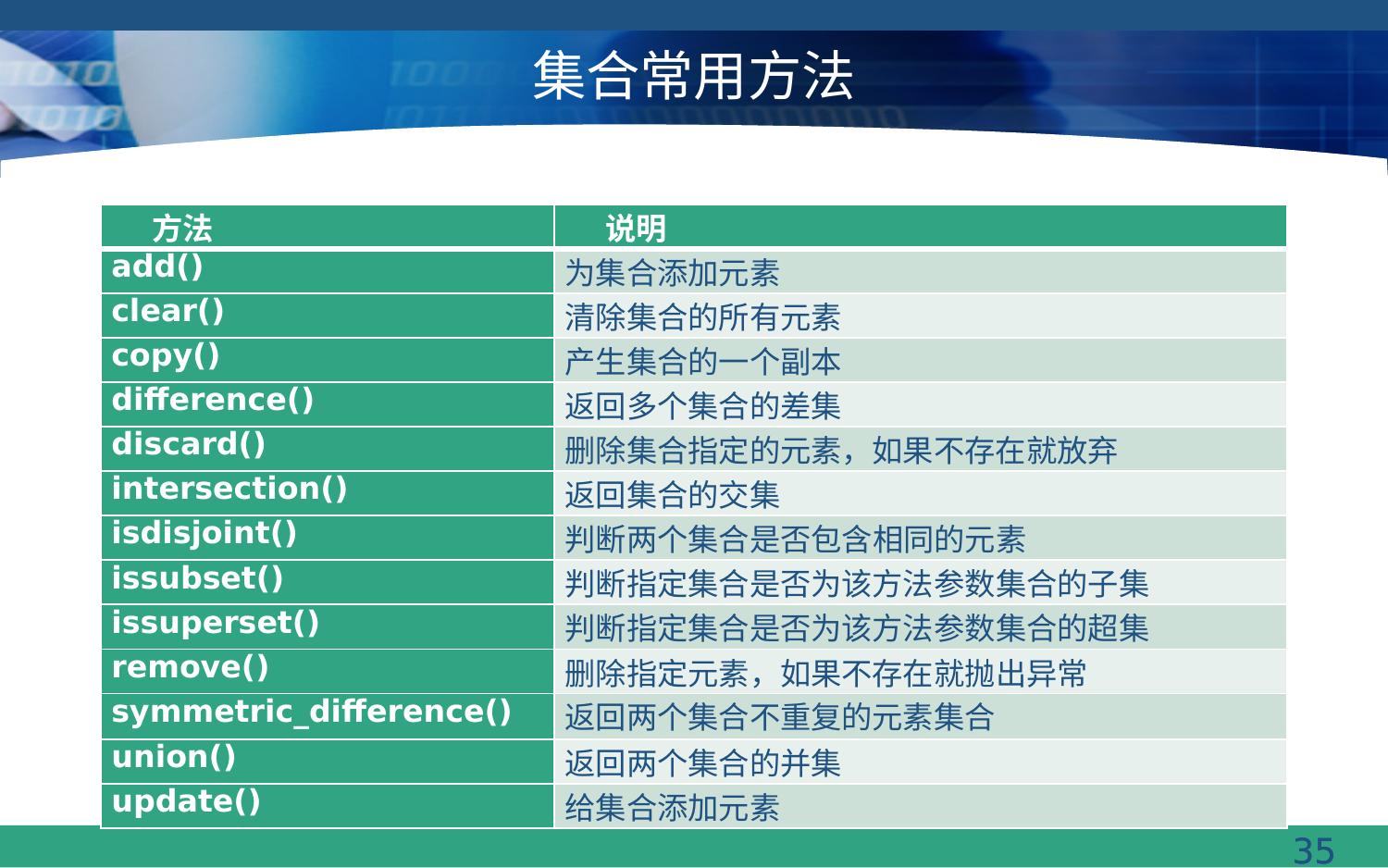

# 集合常用方法
| 方法 | 说明 |
| --- | --- |
| add() | 为集合添加元素 |
| clear() | 清除集合的所有元素 |
| copy() | 产生集合的一个副本 |
| difference() | 返回多个集合的差集 |
| discard() | 删除集合指定的元素，如果不存在就放弃 |
| intersection() | 返回集合的交集 |
| isdisjoint() | 判断两个集合是否包含相同的元素 |
| issubset() | 判断指定集合是否为该方法参数集合的子集 |
| issuperset() | 判断指定集合是否为该方法参数集合的超集 |
| remove() | 删除指定元素，如果不存在就抛出异常 |
| symmetric\_difference() | 返回两个集合不重复的元素集合 |
| union() | 返回两个集合的并集 |
| update() | 给集合添加元素 |